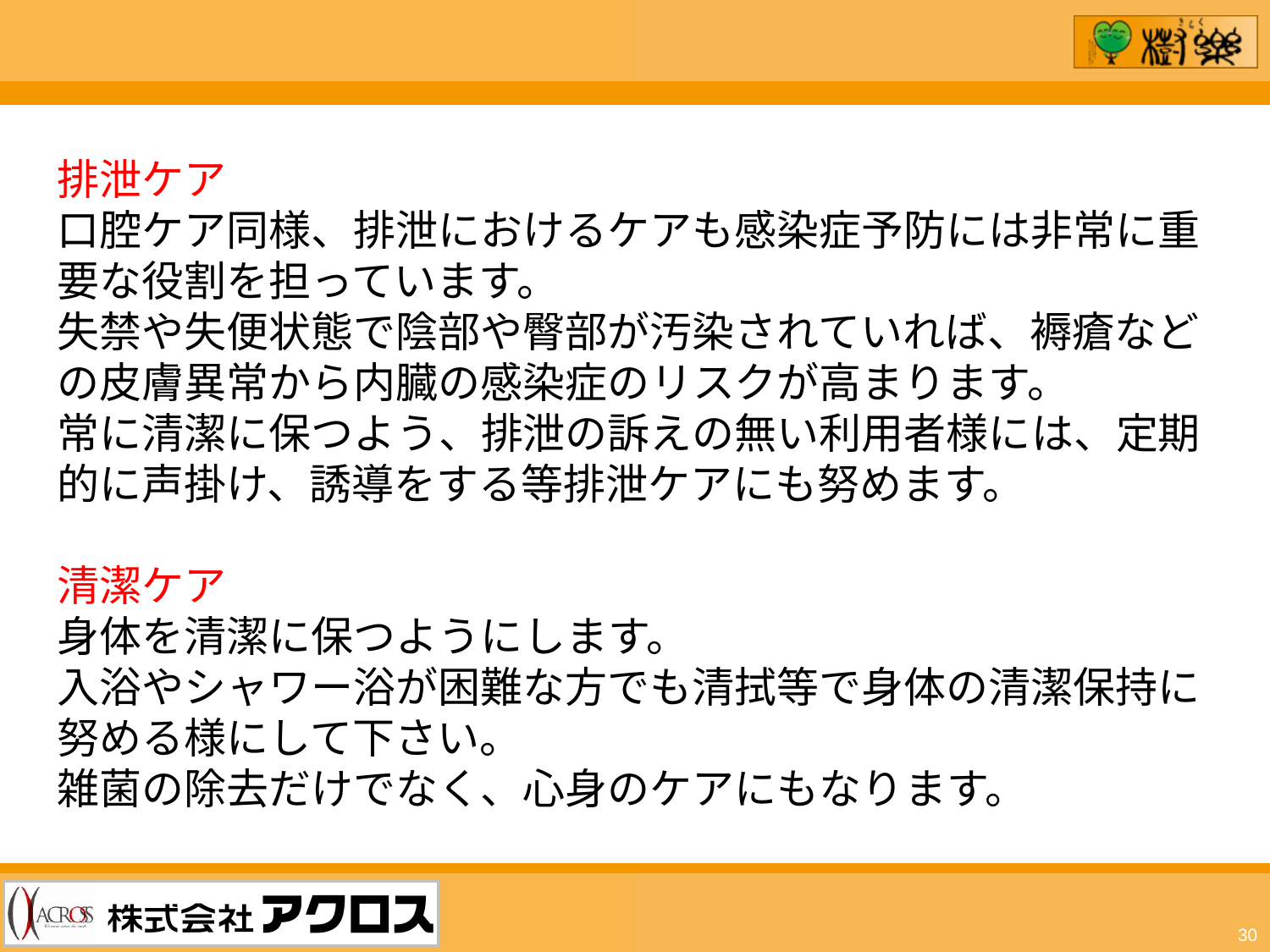

排泄ケア
口腔ケア同様、排泄におけるケアも感染症予防には非常に重要な役割を担っています。
失禁や失便状態で陰部や臀部が汚染されていれば、褥瘡などの皮膚異常から内臓の感染症のリスクが高まります。
常に清潔に保つよう、排泄の訴えの無い利用者様には、定期的に声掛け、誘導をする等排泄ケアにも努めます。

清潔ケア
身体を清潔に保つようにします。
入浴やシャワー浴が困難な方でも清拭等で身体の清潔保持に努める様にして下さい。
雑菌の除去だけでなく、心身のケアにもなります。
30